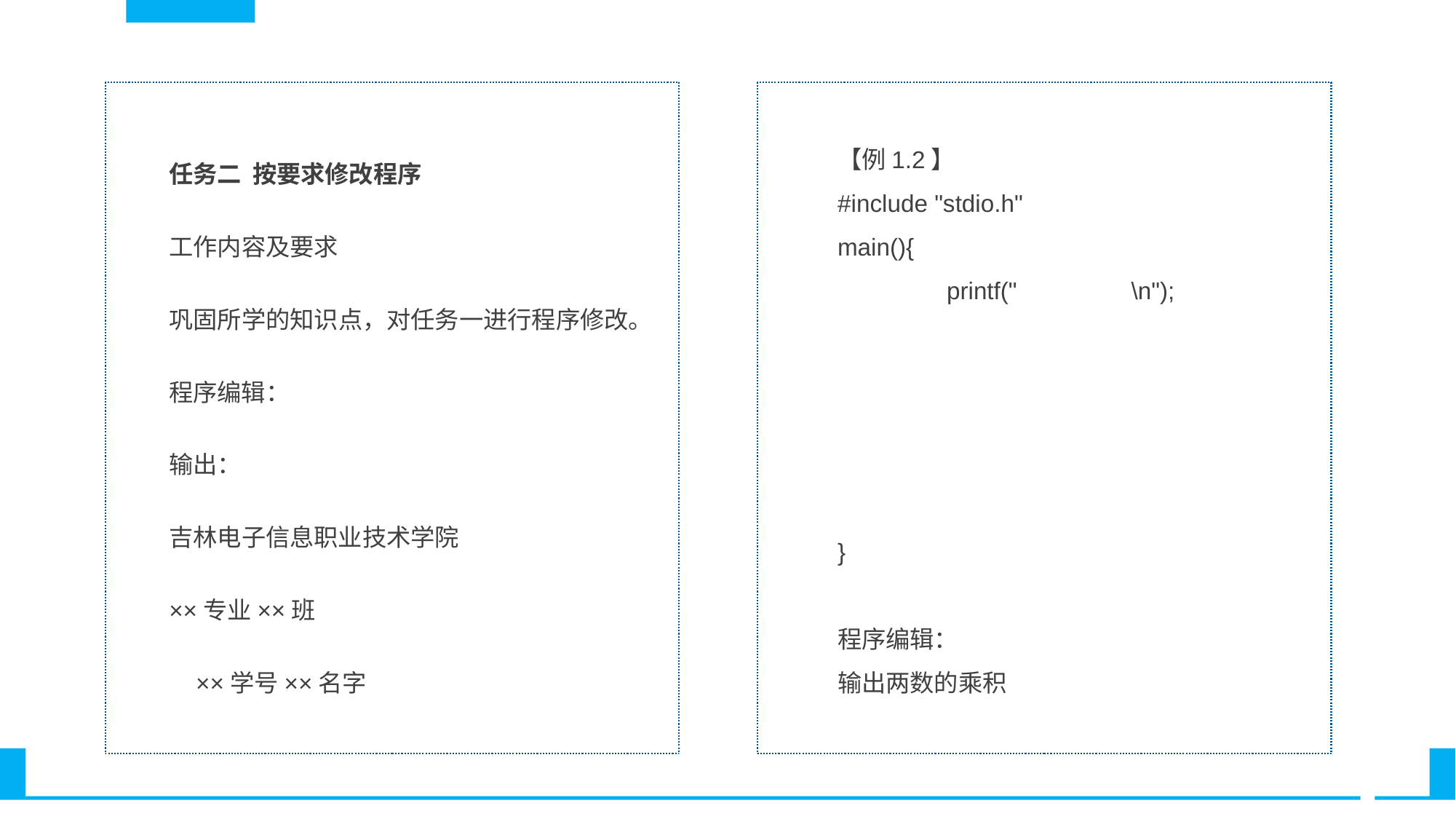

任务二  按要求修改程序
工作内容及要求
巩固所学的知识点，对任务一进行程序修改。
程序编辑：
输出：
吉林电子信息职业技术学院
××专业××班
    ××学号××名字
【例1.2】
#include "stdio.h"
main(){
	printf("                 \n");

}

程序编辑：
输出两数的乘积